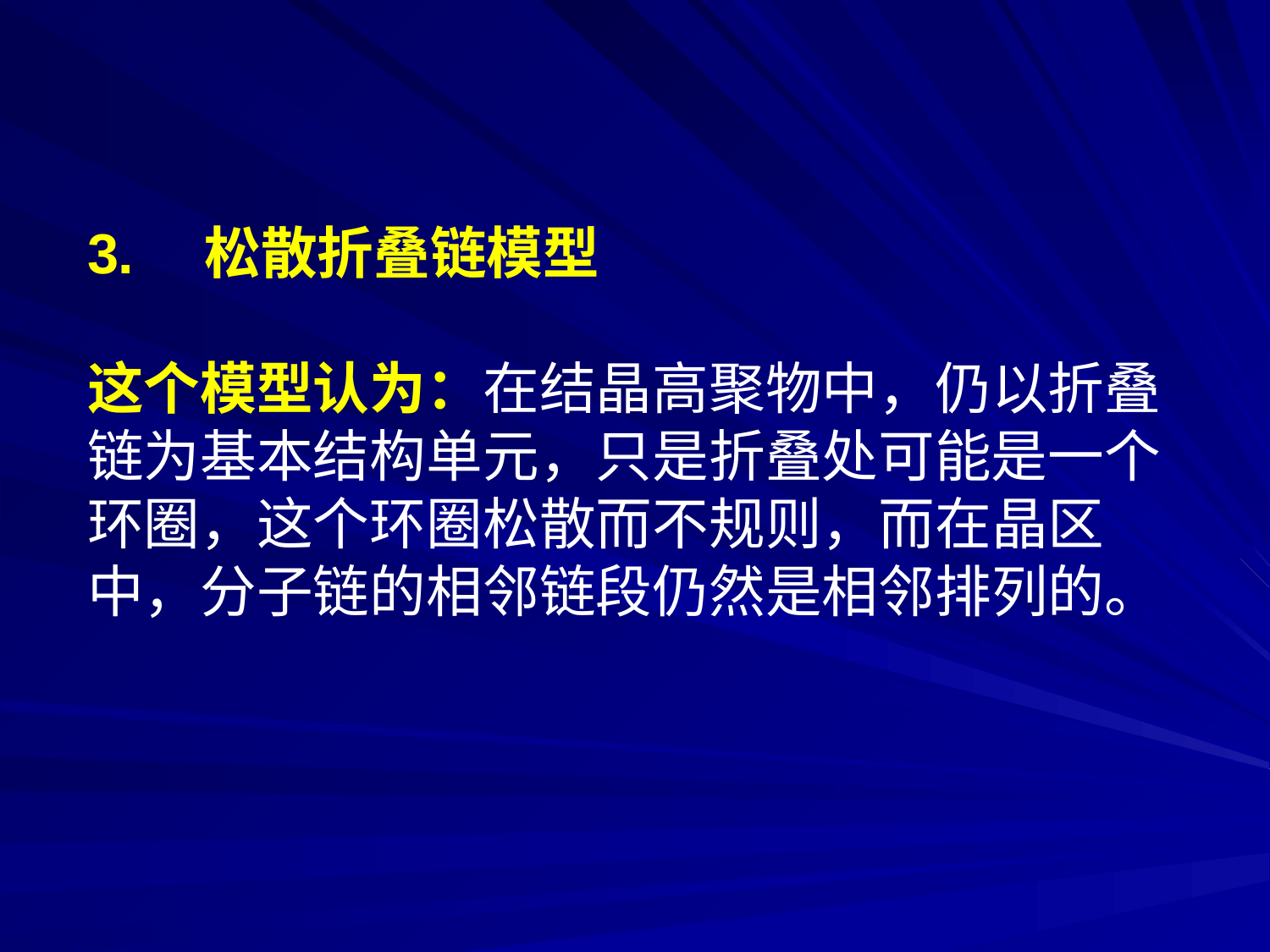

3.　松散折叠链模型

这个模型认为：在结晶高聚物中，仍以折叠链为基本结构单元，只是折叠处可能是一个环圈，这个环圈松散而不规则，而在晶区中，分子链的相邻链段仍然是相邻排列的。